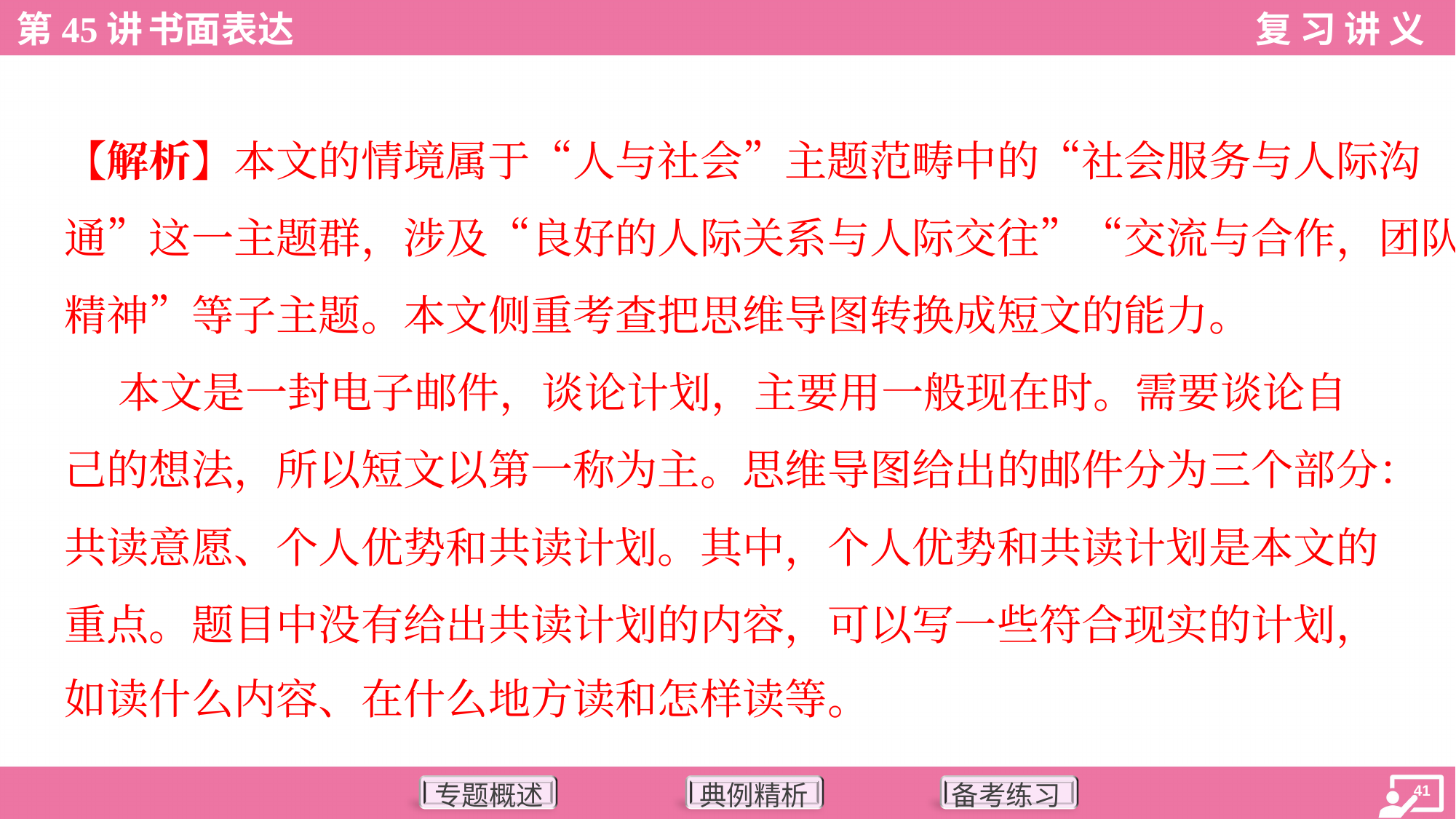

【解析】本文的情境属于“人与社会”主题范畴中的“社会服务与人际沟
通”这一主题群，涉及“良好的人际关系与人际交往”“交流与合作，团队
精神”等子主题。本文侧重考查把思维导图转换成短文的能力。
    本文是一封电子邮件，谈论计划，主要用一般现在时。需要谈论自
己的想法，所以短文以第一称为主。思维导图给出的邮件分为三个部分：
共读意愿、个人优势和共读计划。其中，个人优势和共读计划是本文的
重点。题目中没有给出共读计划的内容，可以写一些符合现实的计划，
如读什么内容、在什么地方读和怎样读等。